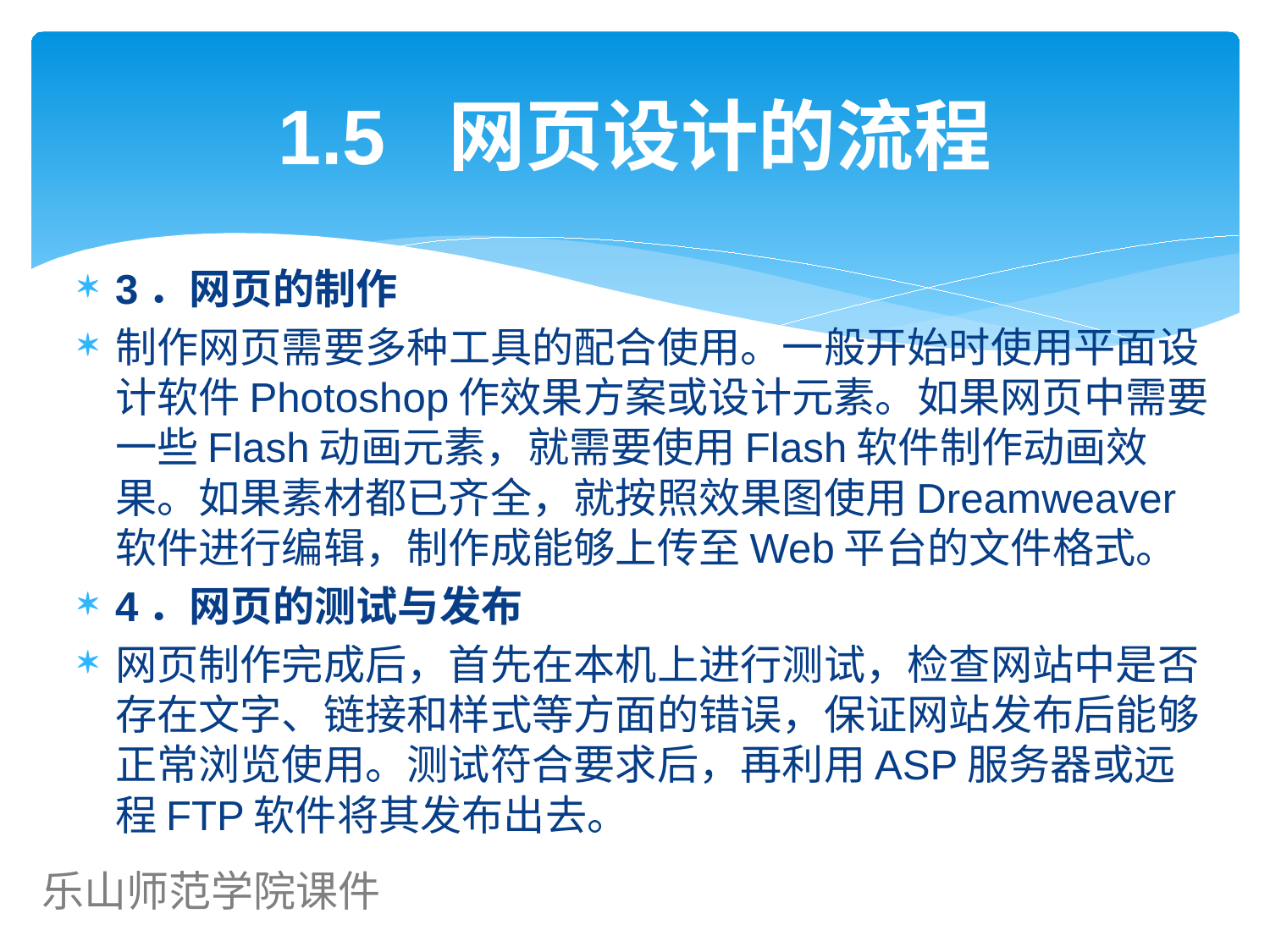

# 1.5  网页设计的流程
3．网页的制作
制作网页需要多种工具的配合使用。一般开始时使用平面设计软件Photoshop作效果方案或设计元素。如果网页中需要一些Flash动画元素，就需要使用Flash软件制作动画效果。如果素材都已齐全，就按照效果图使用Dreamweaver软件进行编辑，制作成能够上传至Web平台的文件格式。
4．网页的测试与发布
网页制作完成后，首先在本机上进行测试，检查网站中是否存在文字、链接和样式等方面的错误，保证网站发布后能够正常浏览使用。测试符合要求后，再利用ASP服务器或远程FTP软件将其发布出去。